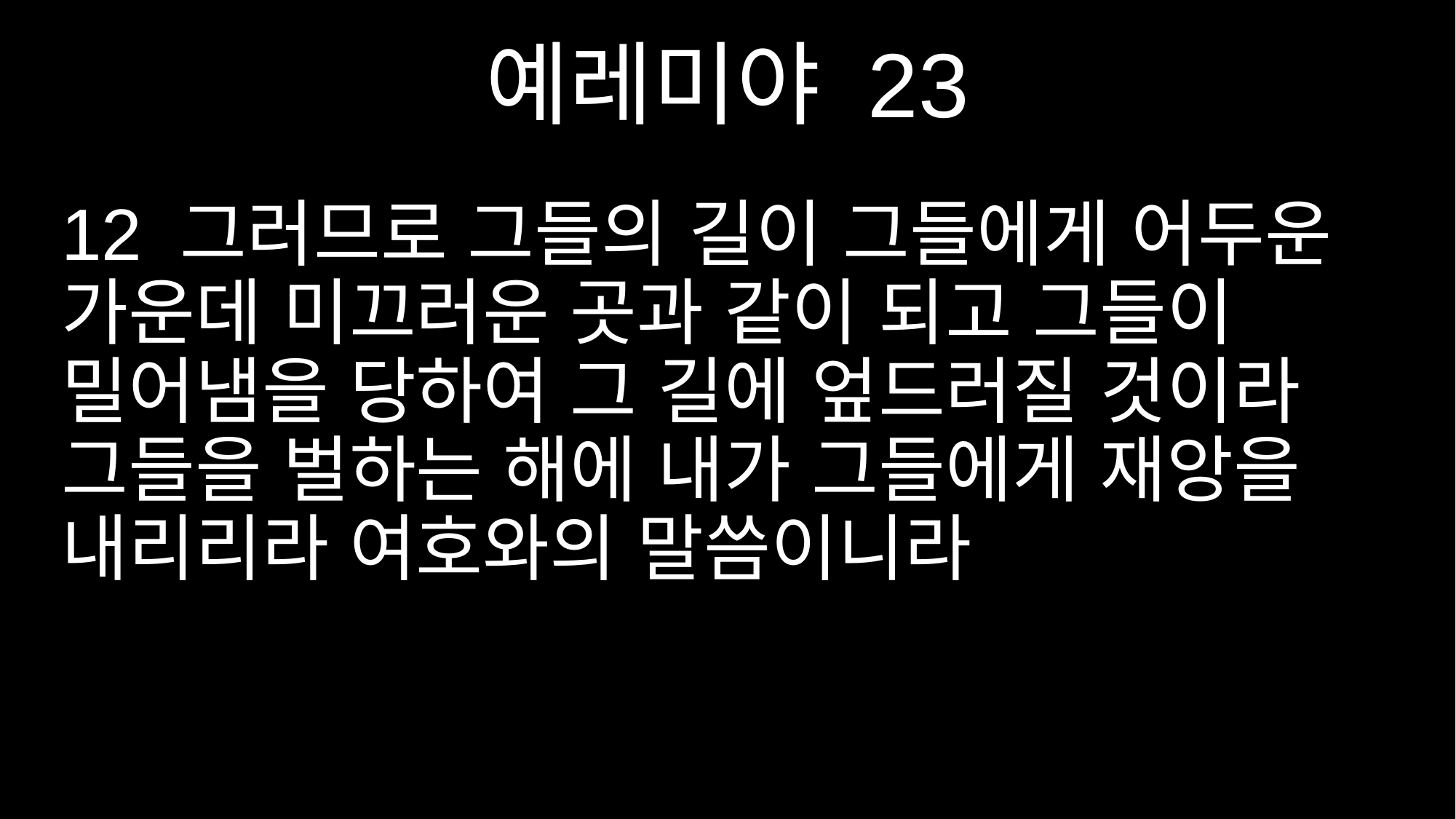

예레미야 23
12 그러므로 그들의 길이 그들에게 어두운 가운데 미끄러운 곳과 같이 되고 그들이 밀어냄을 당하여 그 길에 엎드러질 것이라 그들을 벌하는 해에 내가 그들에게 재앙을 내리리라 여호와의 말씀이니라